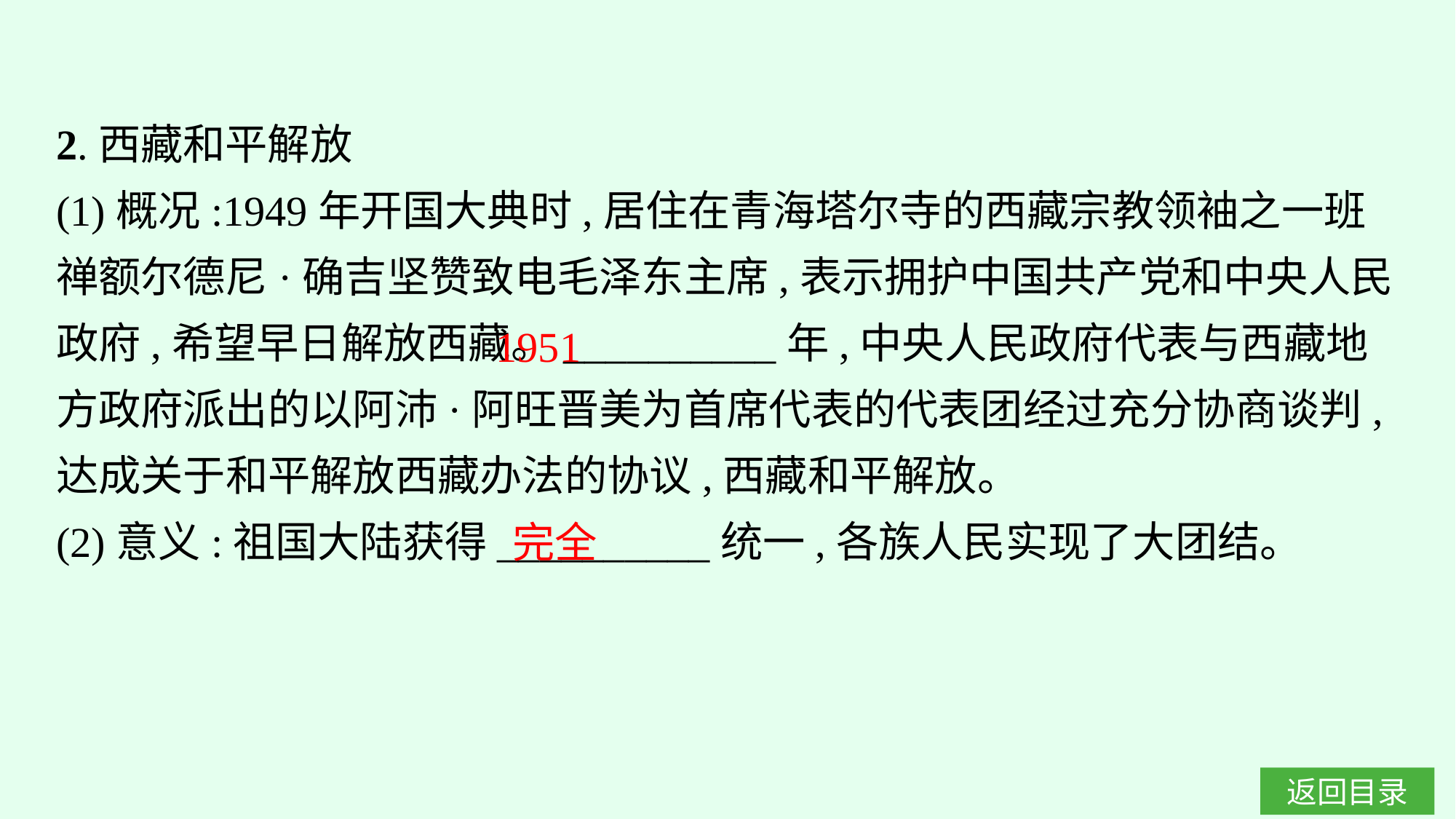

2.西藏和平解放
(1)概况:1949年开国大典时,居住在青海塔尔寺的西藏宗教领袖之一班禅额尔德尼·确吉坚赞致电毛泽东主席,表示拥护中国共产党和中央人民政府,希望早日解放西藏。__________年,中央人民政府代表与西藏地方政府派出的以阿沛·阿旺晋美为首席代表的代表团经过充分协商谈判,达成关于和平解放西藏办法的协议,西藏和平解放。
(2)意义:祖国大陆获得__________统一,各族人民实现了大团结。
1951
完全